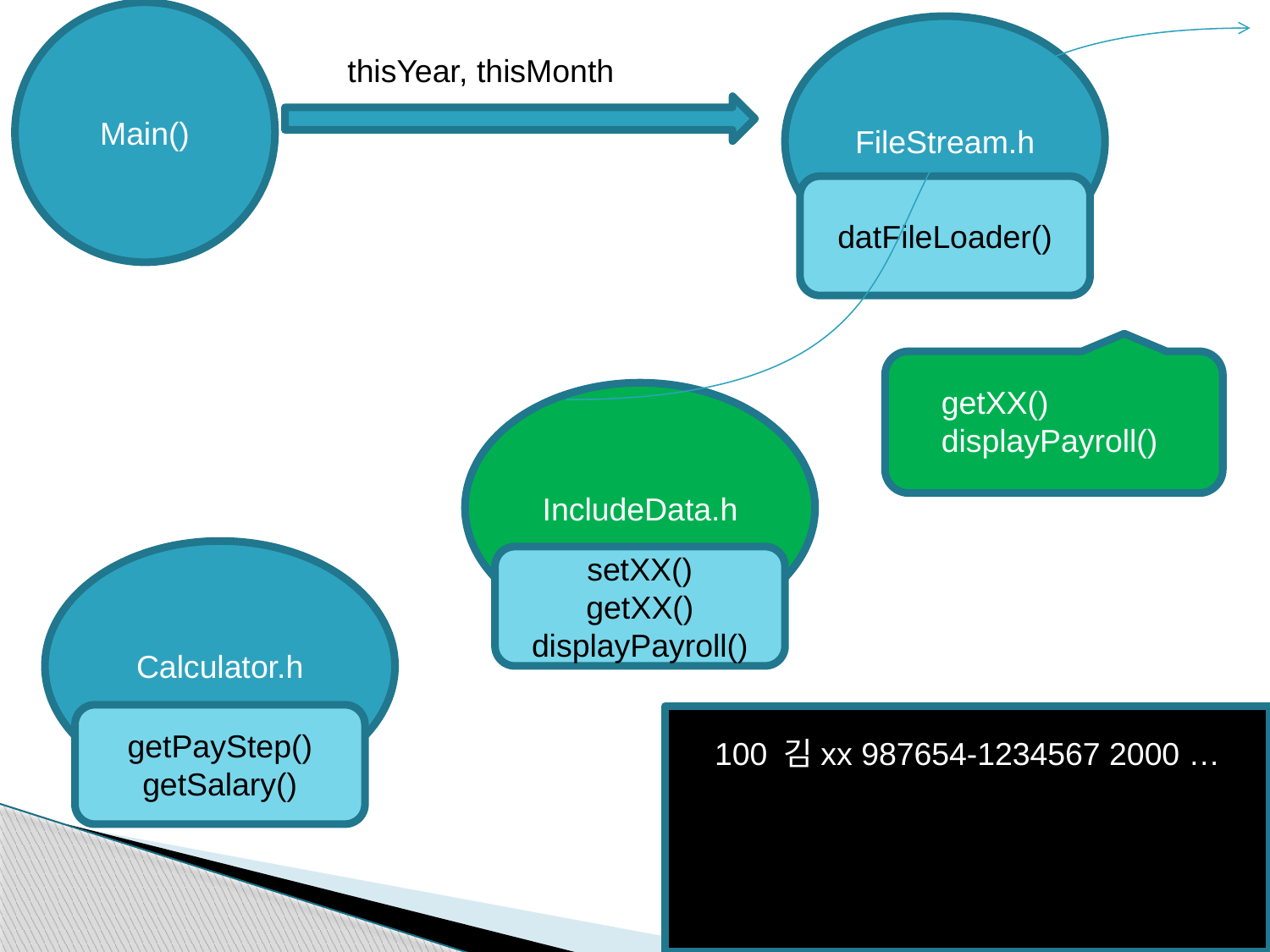

Main()
FileStream.h
thisYear, thisMonth

datFileLoader()

getXX()
displayPayroll()
IncludeData.h
Calculator.h
setXX()
getXX()
displayPayroll()
getPayStep()
getSalary()
100 김xx 987654-1234567 2000 …